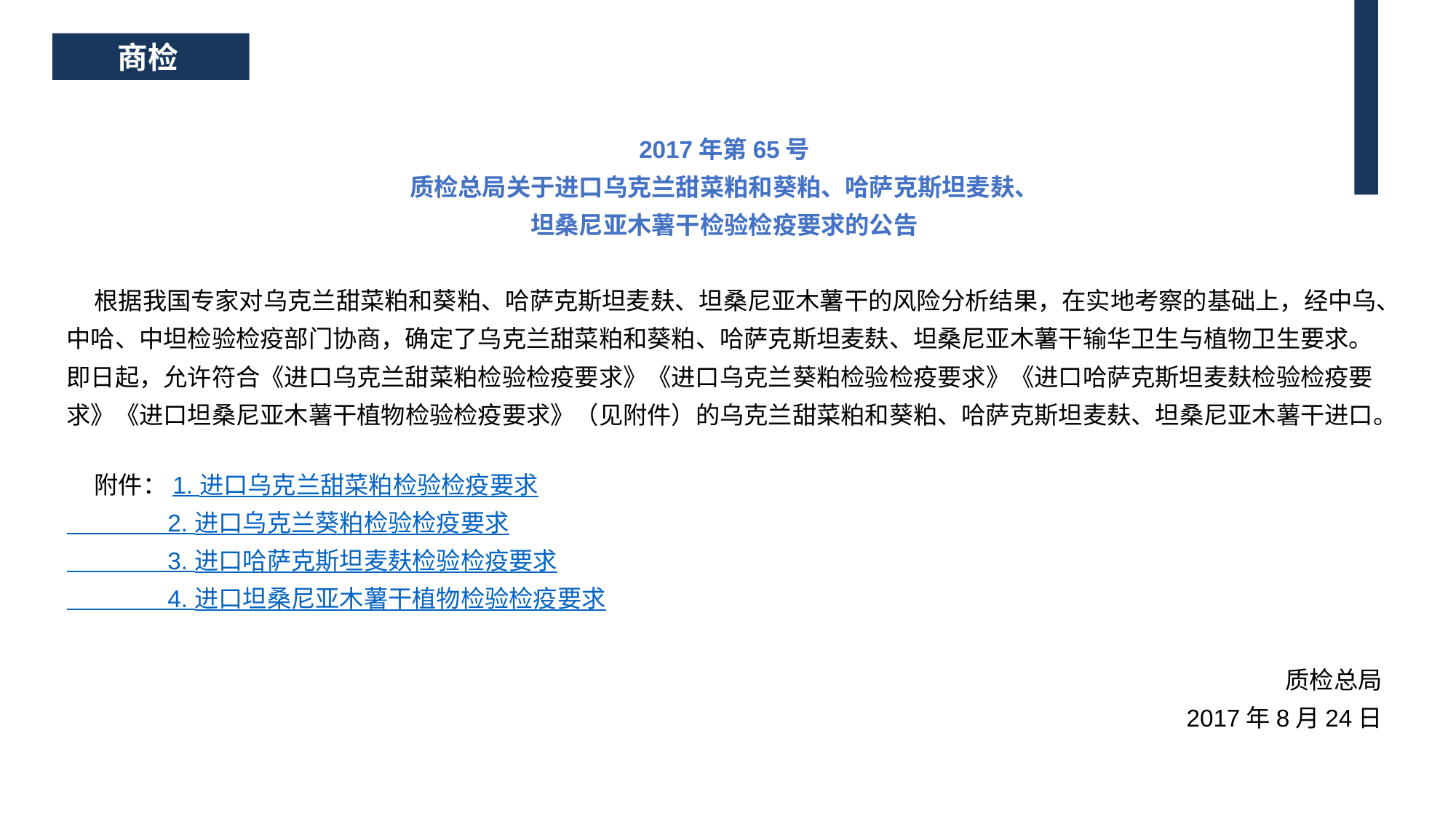

商检

2017年第65号
质检总局关于进口乌克兰甜菜粕和葵粕、哈萨克斯坦麦麸、
坦桑尼亚木薯干检验检疫要求的公告

    根据我国专家对乌克兰甜菜粕和葵粕、哈萨克斯坦麦麸、坦桑尼亚木薯干的风险分析结果，在实地考察的基础上，经中乌、中哈、中坦检验检疫部门协商，确定了乌克兰甜菜粕和葵粕、哈萨克斯坦麦麸、坦桑尼亚木薯干输华卫生与植物卫生要求。即日起，允许符合《进口乌克兰甜菜粕检验检疫要求》《进口乌克兰葵粕检验检疫要求》《进口哈萨克斯坦麦麸检验检疫要求》《进口坦桑尼亚木薯干植物检验检疫要求》（见附件）的乌克兰甜菜粕和葵粕、哈萨克斯坦麦麸、坦桑尼亚木薯干进口。

    附件：1. 进口乌克兰甜菜粕检验检疫要求
               2. 进口乌克兰葵粕检验检疫要求
               3. 进口哈萨克斯坦麦麸检验检疫要求
               4. 进口坦桑尼亚木薯干植物检验检疫要求

      质检总局
2017年8月24日